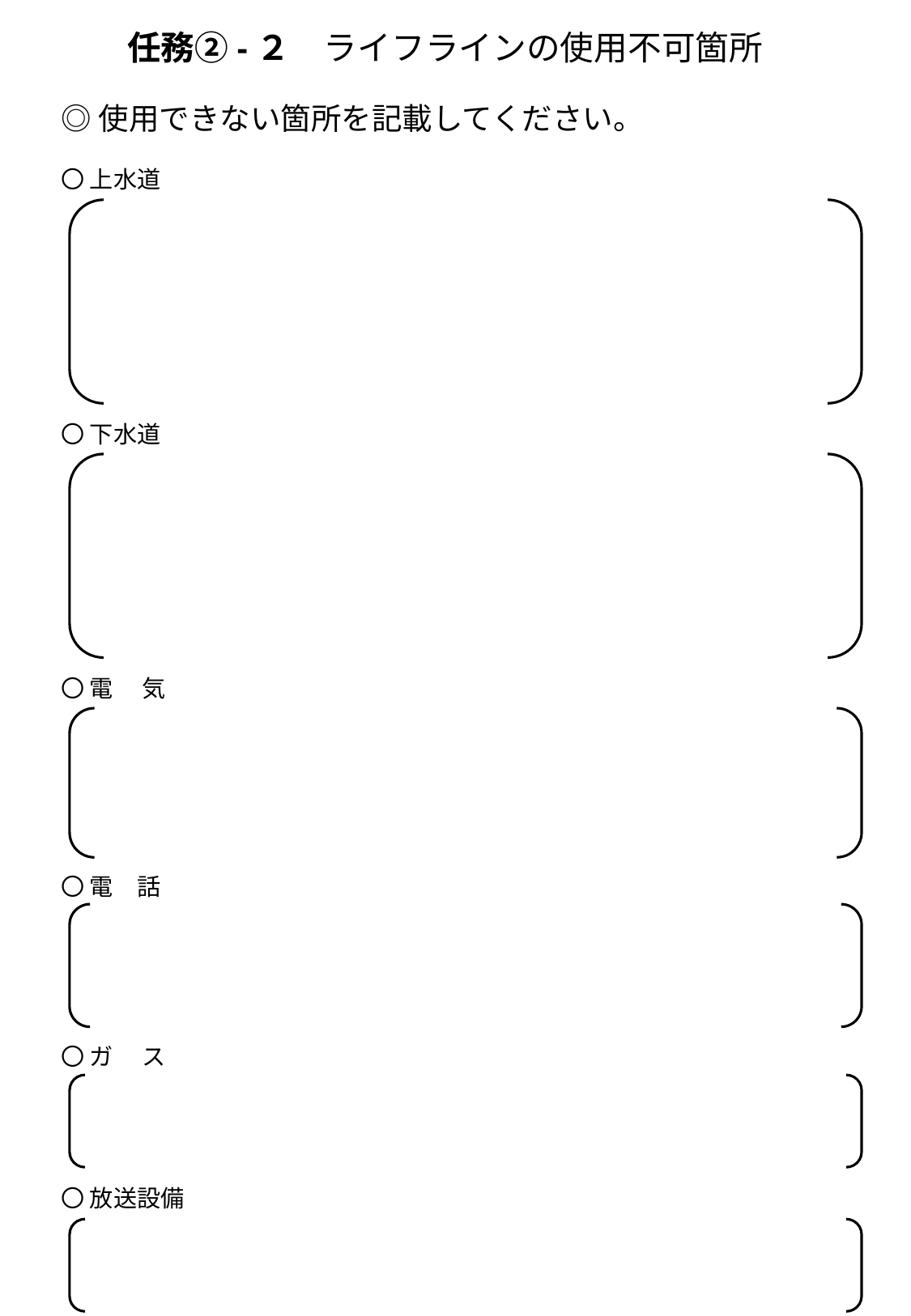

# 任務②-２　ライフラインの使用不可箇所
◎使用できない箇所を記載してください。

〇 上水道

〇 下水道

〇 電　 気

〇 電　話

〇 ガ　 ス

〇 放送設備